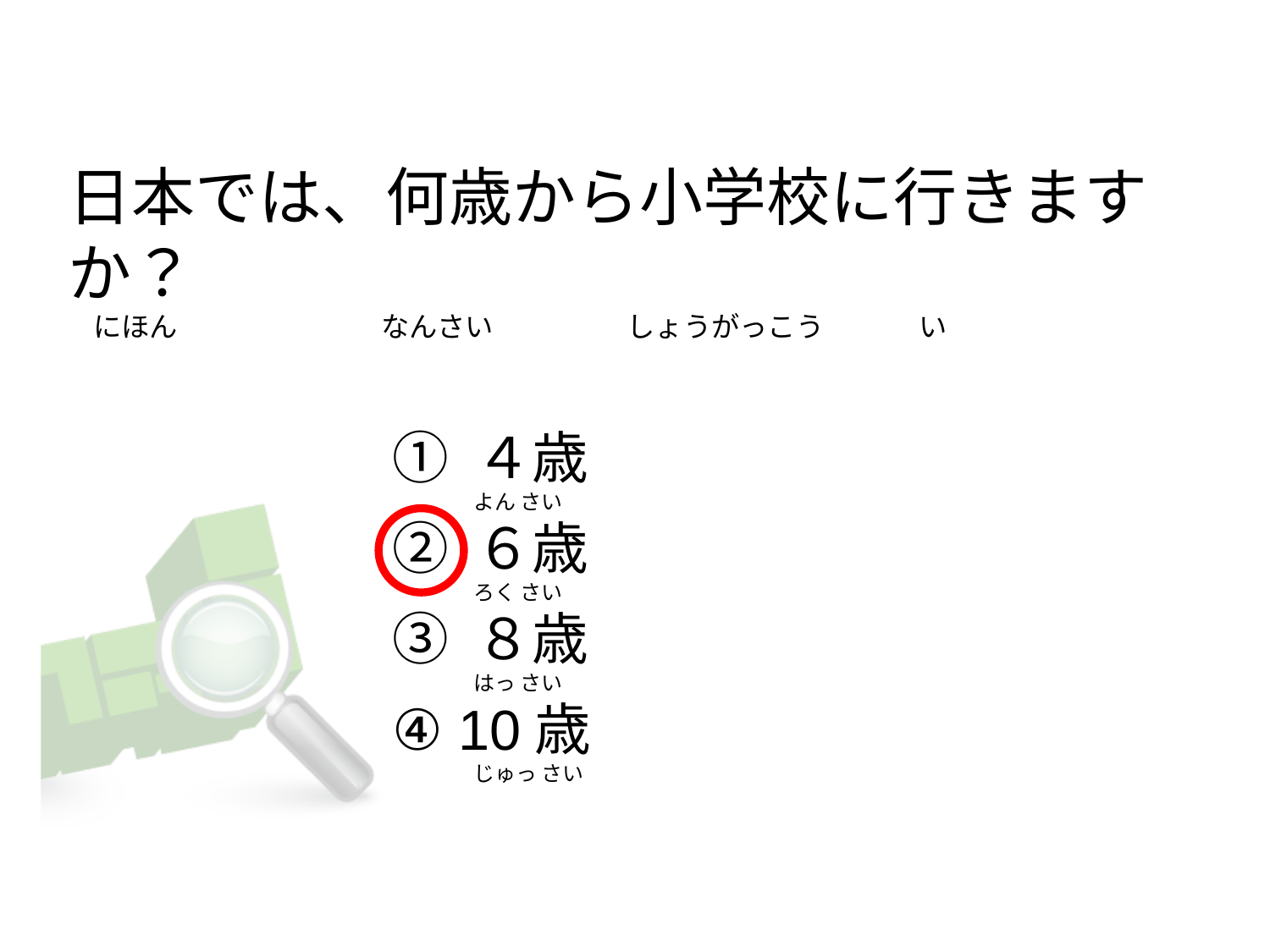

# 日本では、何歳から小学校に行きますか？     にほん                                なんさい                     しょうがっこう               い
① ４歳
② ６歳
③ ８歳
④ 10歳

よん さい

ろく さい
はっ さい
じゅっ さい